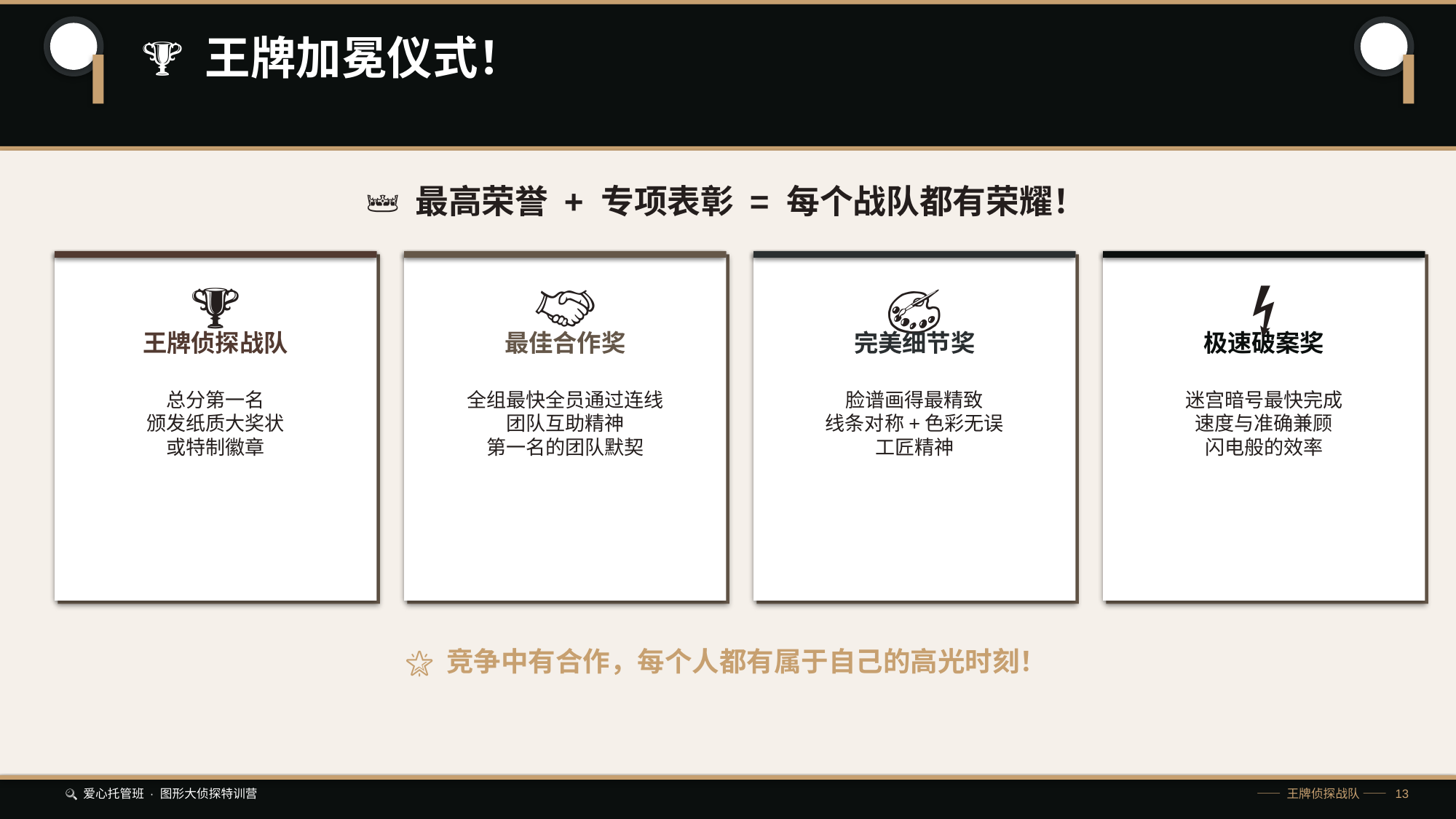

🏆 王牌加冕仪式！

👑 最高荣誉 + 专项表彰 = 每个战队都有荣耀！

🏆
🤝
🎨
⚡
王牌侦探战队
最佳合作奖
完美细节奖
极速破案奖
总分第一名
颁发纸质大奖状
或特制徽章
全组最快全员通过连线
团队互助精神
第一名的团队默契
脸谱画得最精致
线条对称+色彩无误
工匠精神
迷宫暗号最快完成
速度与准确兼顾
闪电般的效率
🌟 竞争中有合作，每个人都有属于自己的高光时刻！

🔍 爱心托管班 · 图形大侦探特训营
—— 王牌侦探战队 ——  13